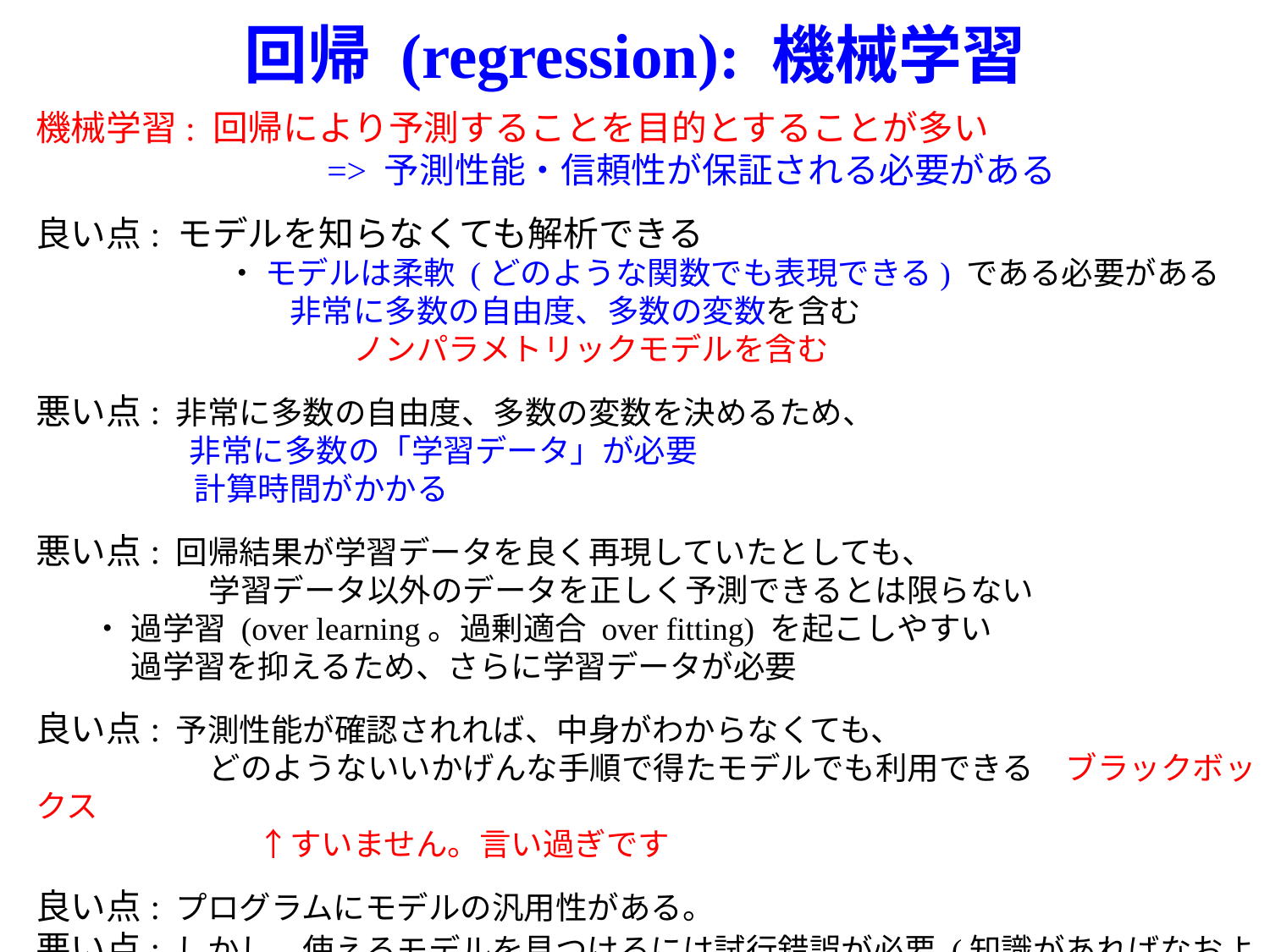

# 回帰 (regression): 機械学習
機械学習: 回帰により予測することを目的とすることが多い
　　　　　　　　=> 予測性能・信頼性が保証される必要がある
良い点: モデルを知らなくても解析できる
　　　　　　・ モデルは柔軟 (どのような関数でも表現できる) である必要がある
　　　　　　　　非常に多数の自由度、多数の変数を含む
		　　ノンパラメトリックモデルを含む
悪い点: 非常に多数の自由度、多数の変数を決めるため、
　　　　　  非常に多数の「学習データ」が必要
　　　　　計算時間がかかる
悪い点: 回帰結果が学習データを良く再現していたとしても、
  　　　　　学習データ以外のデータを正しく予測できるとは限らない
　　・ 過学習 (over learning。過剰適合 over fitting) を起こしやすい
　　　過学習を抑えるため、さらに学習データが必要
良い点: 予測性能が確認されれば、中身がわからなくても、
　　　　　  どのようないいかげんな手順で得たモデルでも利用できる　ブラックボックス
　　　　　　　↑すいません。言い過ぎです
良い点: プログラムにモデルの汎用性がある。
悪い点: しかし、使えるモデルを見つけるには試行錯誤が必要 (知識があればなおよい)